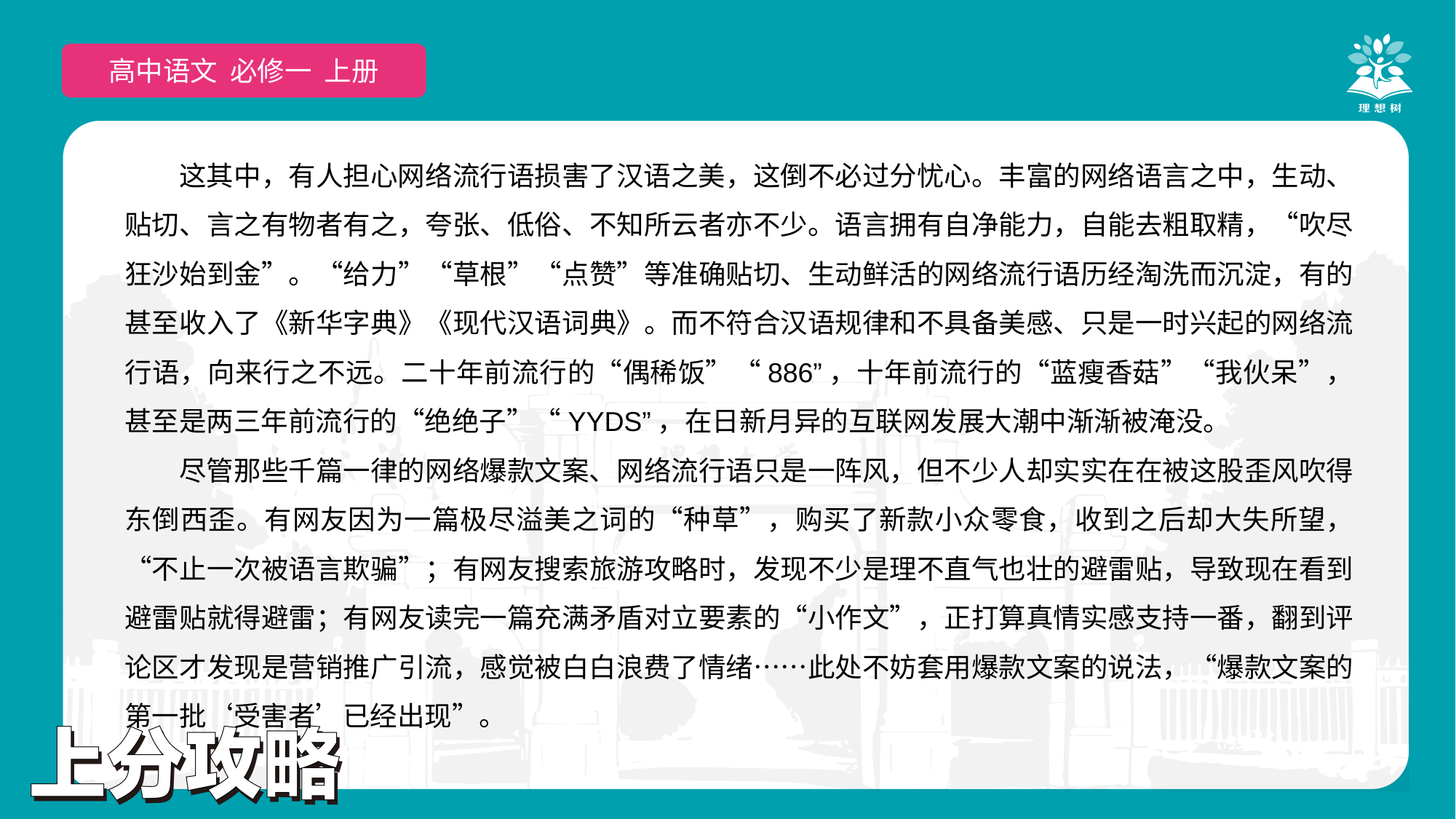

高中语文  必修一  上册
这其中，有人担心网络流行语损害了汉语之美，这倒不必过分忧心。丰富的网络语言之中，生动、贴切、言之有物者有之，夸张、低俗、不知所云者亦不少。语言拥有自净能力，自能去粗取精，“吹尽狂沙始到金”。“给力”“草根”“点赞”等准确贴切、生动鲜活的网络流行语历经淘洗而沉淀，有的甚至收入了《新华字典》《现代汉语词典》。而不符合汉语规律和不具备美感、只是一时兴起的网络流行语，向来行之不远。二十年前流行的“偶稀饭”“886”，十年前流行的“蓝瘦香菇”“我伙呆”，甚至是两三年前流行的“绝绝子”“YYDS”，在日新月异的互联网发展大潮中渐渐被淹没。
尽管那些千篇一律的网络爆款文案、网络流行语只是一阵风，但不少人却实实在在被这股歪风吹得东倒西歪。有网友因为一篇极尽溢美之词的“种草”，购买了新款小众零食，收到之后却大失所望，“不止一次被语言欺骗”；有网友搜索旅游攻略时，发现不少是理不直气也壮的避雷贴，导致现在看到避雷贴就得避雷；有网友读完一篇充满矛盾对立要素的“小作文”，正打算真情实感支持一番，翻到评论区才发现是营销推广引流，感觉被白白浪费了情绪……此处不妨套用爆款文案的说法，“爆款文案的第一批‘受害者’已经出现”。